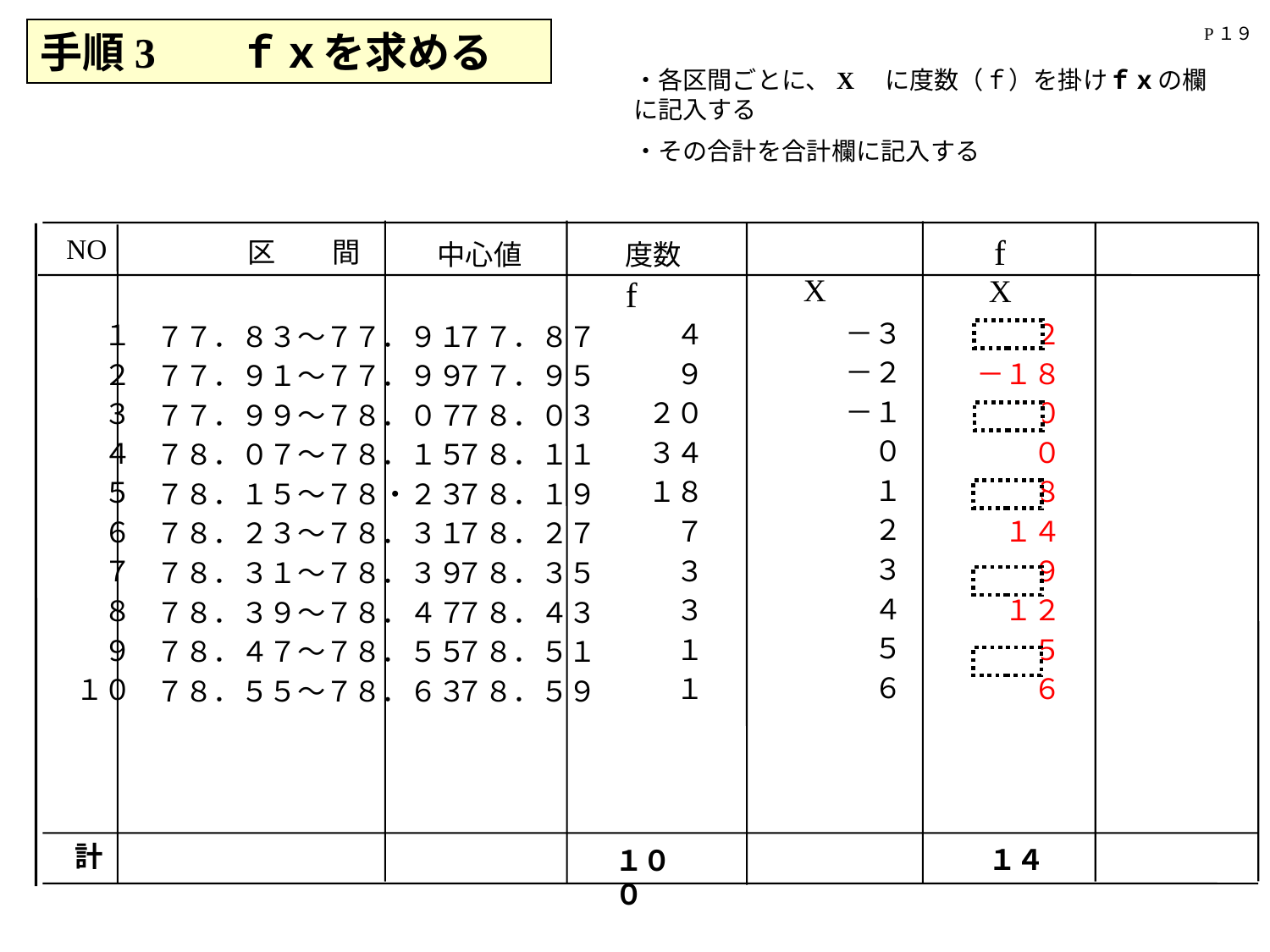

P１９
手順3 　  ｆｘを求める
・各区間ごとに、X　に度数（ｆ）を掛けｆｘの欄に記入する
・その合計を合計欄に記入する

f
度数　f

NO

　X
　X
　　　　区　　間
　中心値

　－３
　－２
　－１
　　０
　　１
　　２
　　３
　　４
　　５
　　６
　　４
　　９
　２０
　３４
　１８
　　７
　　３
　　３
　　１
　　１
計

１００

　１
　２
　３
　４
　５
　６
　７
　８
　９
１０
　７７．８３～７７．９１
　７７．９１～７７．９９
　７７．９９～７８．０７
　７８．０７～７８．１５
　７８．１５～７８・２３
　７８．２３～７８．３１
　７８．３１～７８．３９
　７８．３９～７８．４７
　７８．４７～７８．５５
　７８．５５～７８．６３
　７７．８７
　７７．９５
　７８．０３
　７８．１１
　７８．１９
　７８．２７
　７８．３５
　７８．４３
　７８．５１
　７８．５９
　－１２
　－１８
　－２０
　　　０
　　１８
　　１４
　　　９
　　１２
　　　５
　　　６
１４